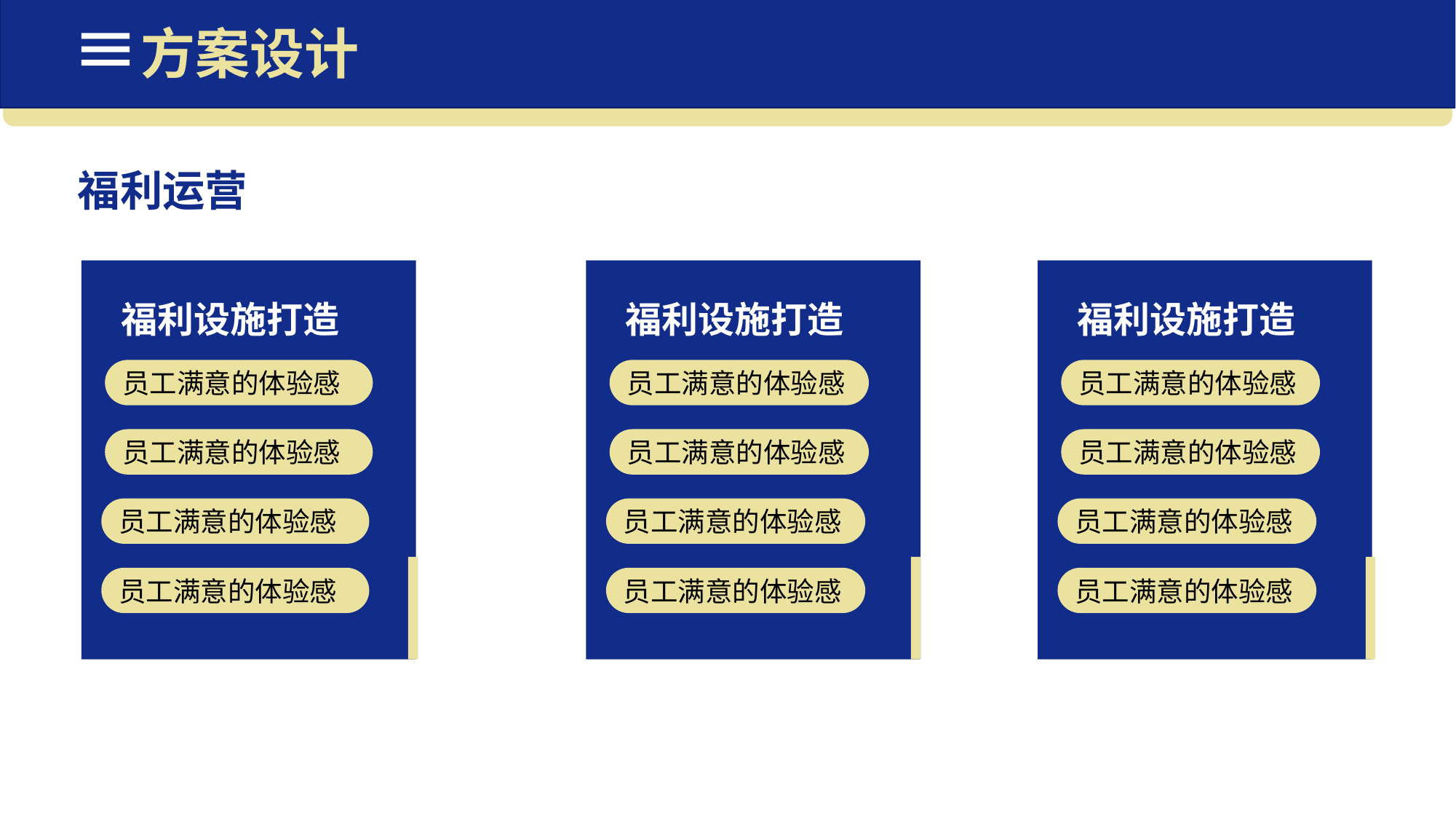

方案设计

福利运营

福利设施打造
员工满意的体验感
员工满意的体验感
员工满意的体验感

员工满意的体验感

福利设施打造
员工满意的体验感
员工满意的体验感
员工满意的体验感

员工满意的体验感

福利设施打造

员工满意的体验感
员工满意的体验感
员工满意的体验感

员工满意的体验感